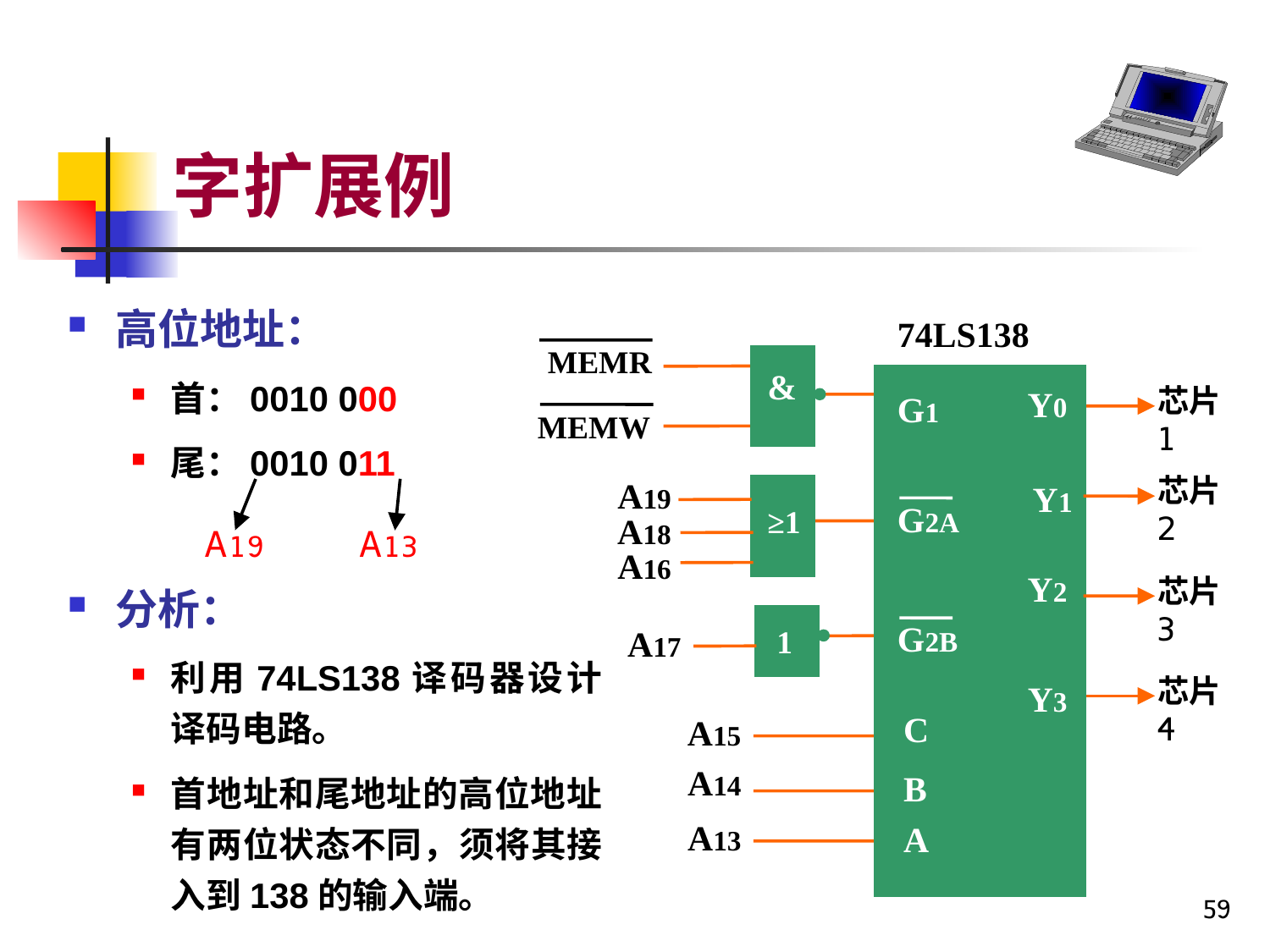

# 字扩展例
高位地址：
首：0010 000
尾：0010 011

分析：
利用74LS138译码器设计译码电路。
首地址和尾地址的高位地址有两位状态不同，须将其接入到138的输入端。
74LS138

Y0
G1
Y1
G2A

Y2
G2B

Y3
C
B
A
MEMR

&

芯片1

MEMW

芯片2
A19

≥1

A18
A19
A13

A16

芯片3

1

A17

芯片4

A15

A14

A13

59